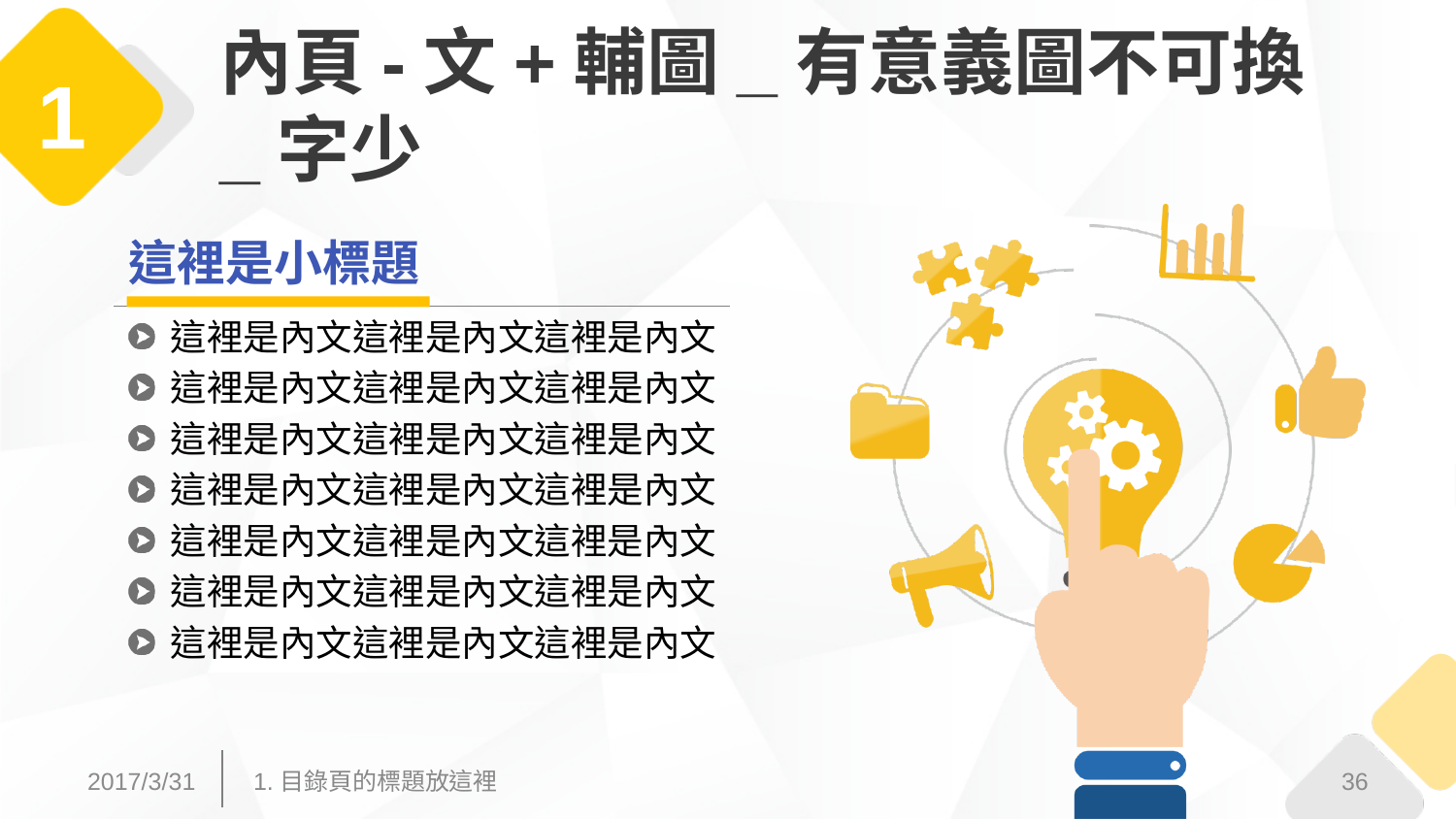

# 內頁-文+輔圖_有意義圖不可換_字少
1
這裡是小標題
這裡是內文這裡是內文這裡是內文
這裡是內文這裡是內文這裡是內文
這裡是內文這裡是內文這裡是內文
這裡是內文這裡是內文這裡是內文
這裡是內文這裡是內文這裡是內文
這裡是內文這裡是內文這裡是內文
這裡是內文這裡是內文這裡是內文
2017/3/31
36
1.目錄頁的標題放這裡